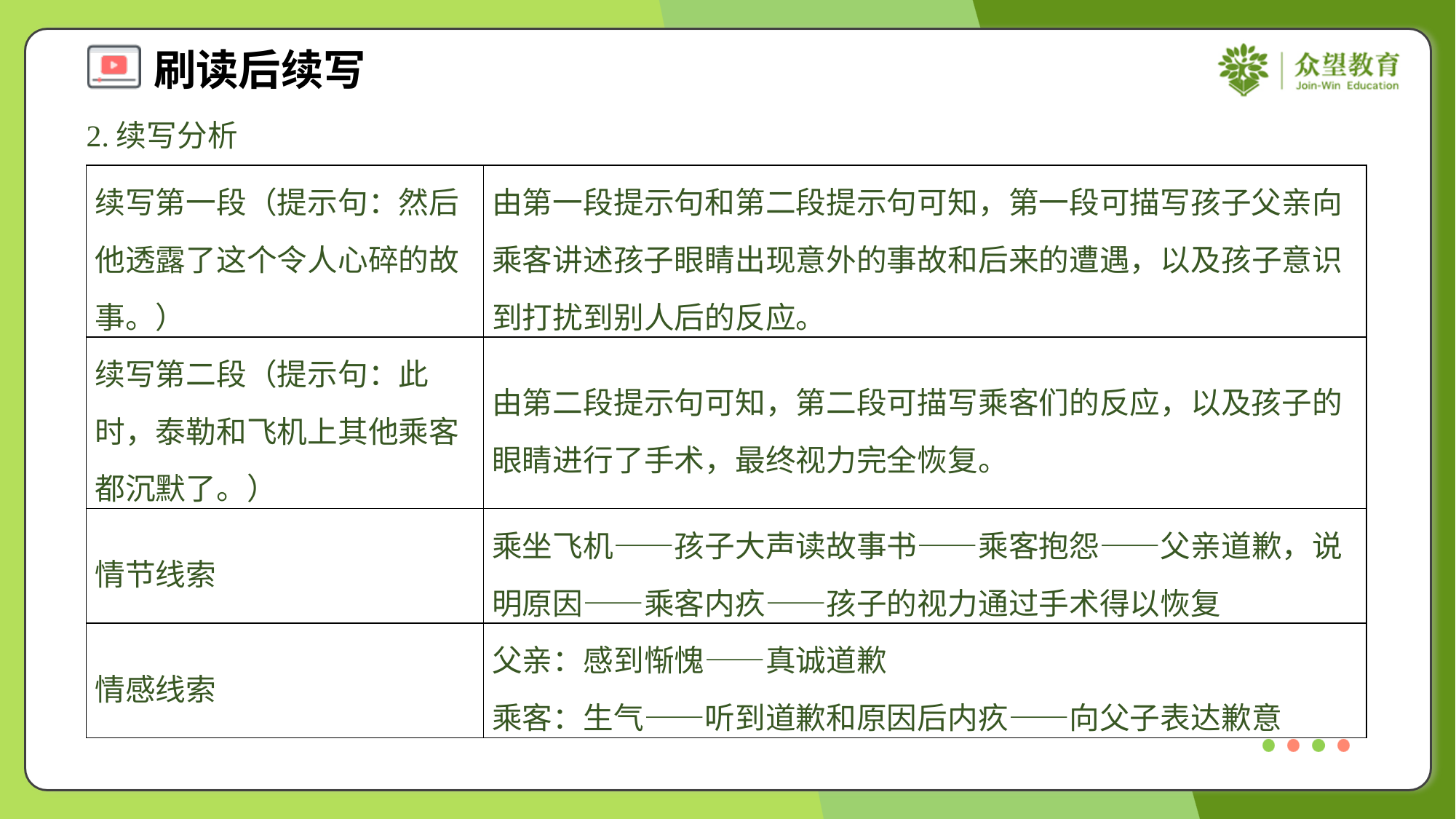

2.续写分析
| 续写第一段（提示句：然后他透露了这个令人心碎的故事。） | 由第一段提示句和第二段提示句可知，第一段可描写孩子父亲向乘客讲述孩子眼睛出现意外的事故和后来的遭遇，以及孩子意识到打扰到别人后的反应。 |
| --- | --- |
| 续写第二段（提示句：此时，泰勒和飞机上其他乘客都沉默了。） | 由第二段提示句可知，第二段可描写乘客们的反应，以及孩子的眼睛进行了手术，最终视力完全恢复。 |
| 情节线索 | 乘坐飞机——孩子大声读故事书——乘客抱怨——父亲道歉，说明原因——乘客内疚——孩子的视力通过手术得以恢复 |
| 情感线索 | 父亲：感到惭愧——真诚道歉 乘客：生气——听到道歉和原因后内疚——向父子表达歉意 |